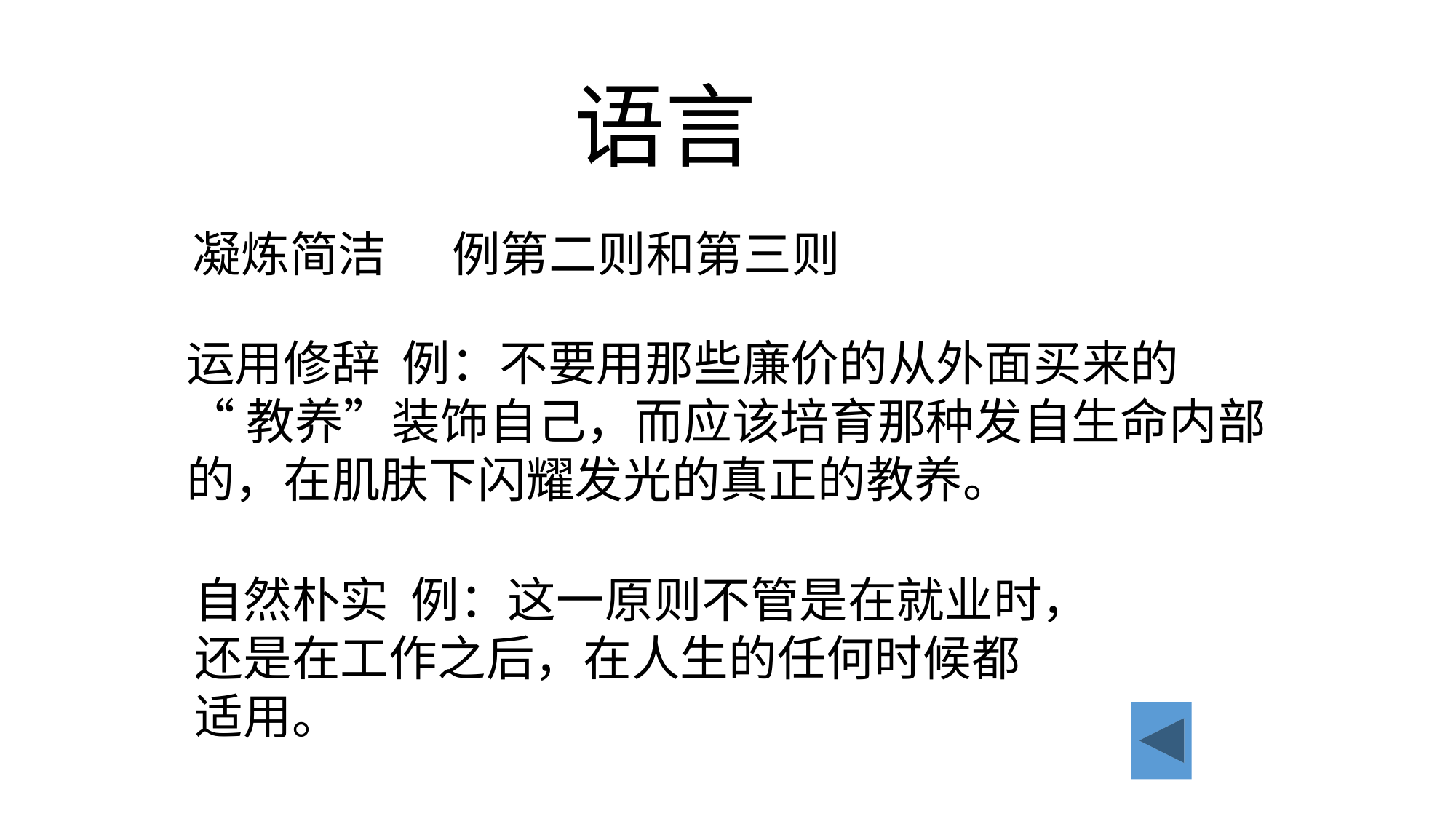

语言
凝炼简洁      例第二则和第三则
运用修辞  例：不要用那些廉价的从外面买来的
“教养”装饰自己，而应该培育那种发自生命内部
的，在肌肤下闪耀发光的真正的教养。
自然朴实  例：这一原则不管是在就业时，
还是在工作之后，在人生的任何时候都
适用。